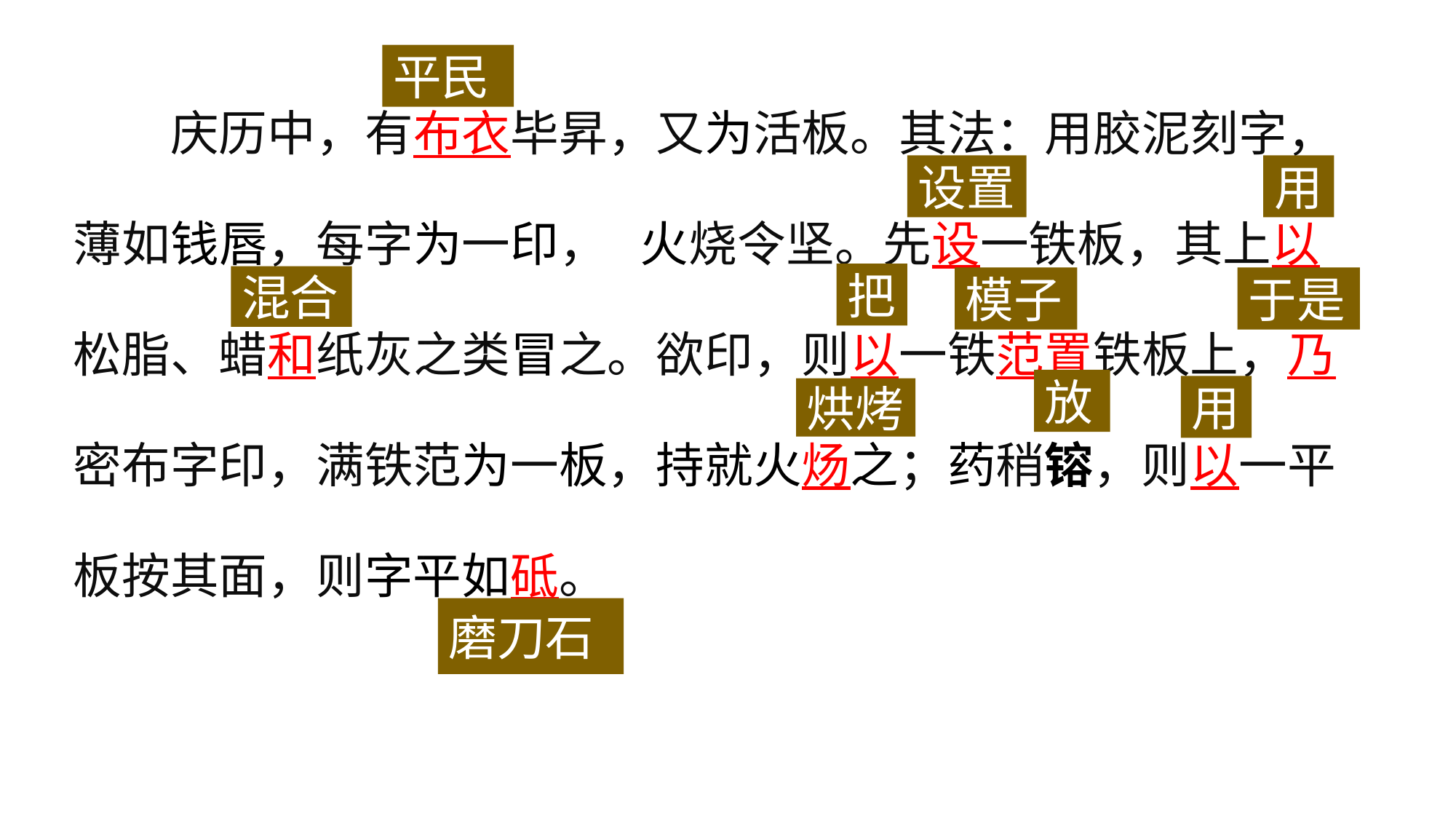

庆历中，有布衣毕昇，又为活板。其法：用胶泥刻字，薄如钱唇，每字为一印，   火烧令坚。先设一铁板，其上以松脂、蜡和纸灰之类冒之。欲印，则以一铁范置铁板上，乃密布字印，满铁范为一板，持就火炀之；药稍镕，则以一平板按其面，则字平如砥。
平民
微信公众号：初中语文匠
设置
用
微信公众号：初中语文匠
微信公众号：初中语文匠
微信公众号：初中语文匠
微信公众号：初中语文匠
把
混合
模子
于是
微信公众号：初中语文匠
放
用
烘烤
微信公众号：初中语文匠
微信公众号：初中语文匠
微信公众号：初中语文匠
微信公众号：初中语文匠
微信公众号：初中语文匠
微信公众号：初中语文匠
微信公众号：初中语文匠
微信公众号：初中语文匠
磨刀石
微信公众号：初中语文匠
微信公众号：初中语文匠
微信公众号：初中语文匠
微信公众号：初中语文匠